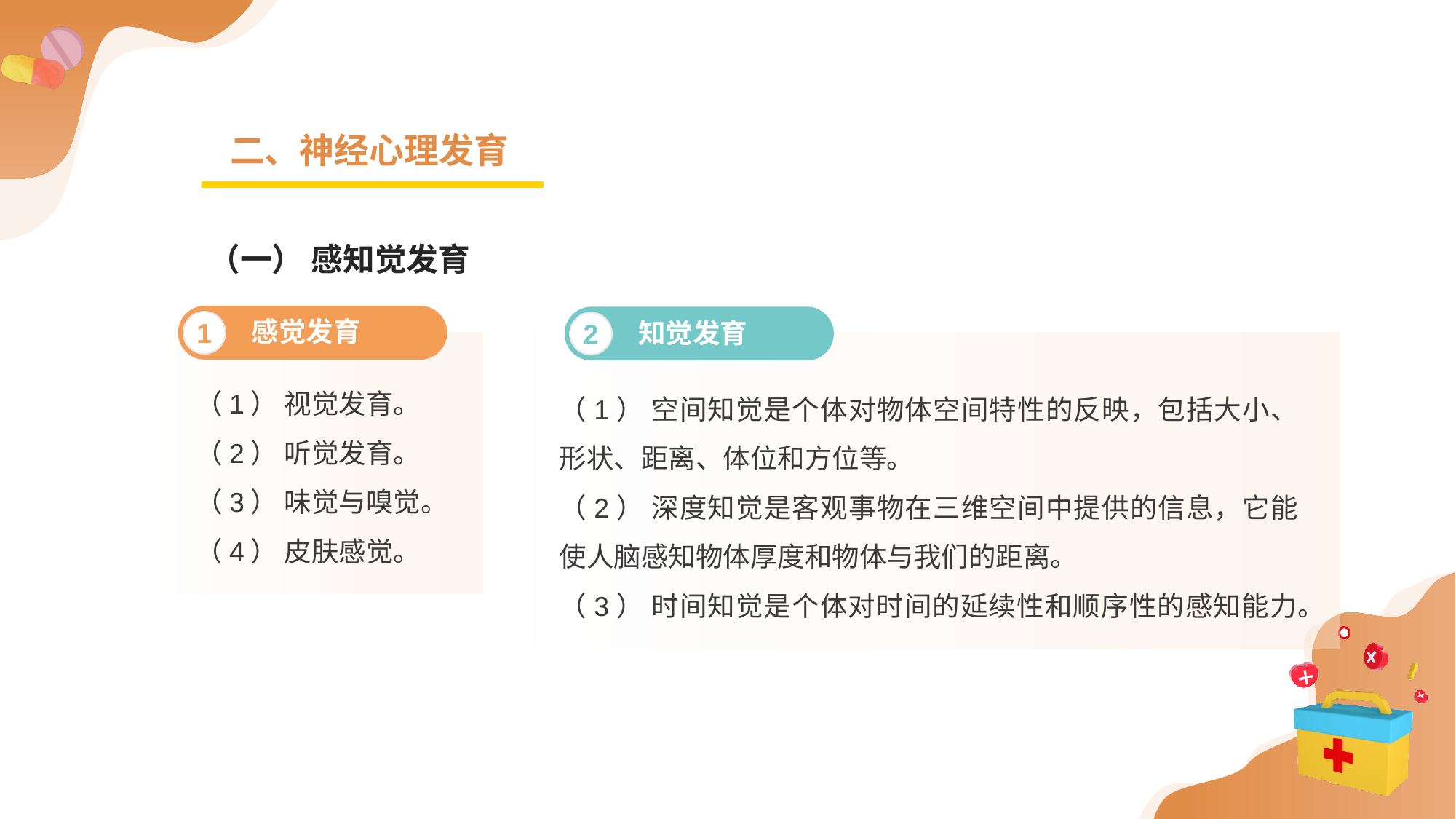

二、神经心理发育
（一） 感知觉发育

感觉发育

1

知觉发育

2

（1） 视觉发育。
（2） 听觉发育。
（3） 味觉与嗅觉。
（4） 皮肤感觉。
（1） 空间知觉是个体对物体空间特性的反映，包括大小、形状、距离、体位和方位等。
（2） 深度知觉是客观事物在三维空间中提供的信息，它能使人脑感知物体厚度和物体与我们的距离。
（3） 时间知觉是个体对时间的延续性和顺序性的感知能力。